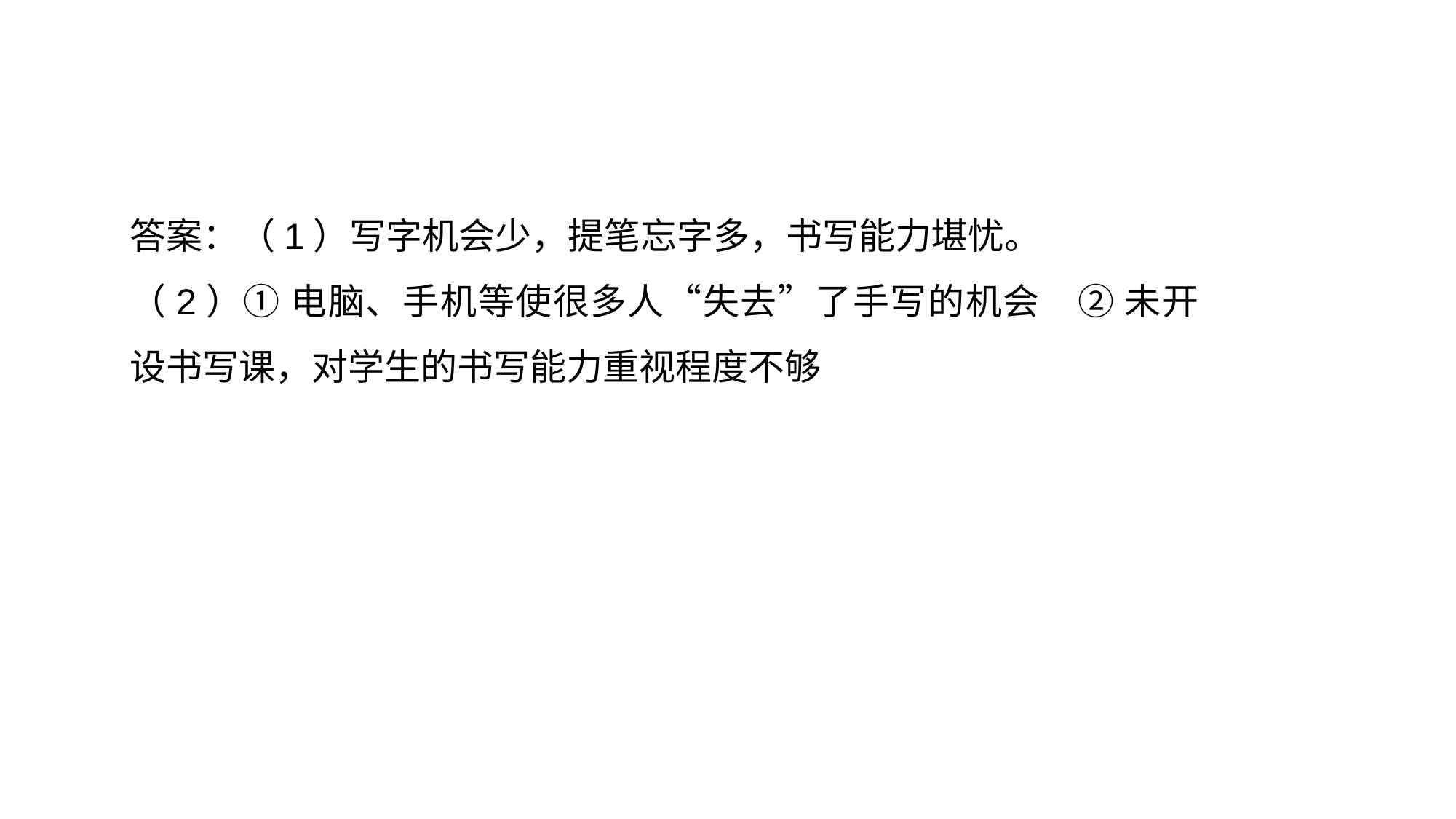

答案：（1）写字机会少，提笔忘字多，书写能力堪忧。
（2）① 电脑、手机等使很多人“失去”了手写的机会　② 未开设书写课，对学生的书写能力重视程度不够